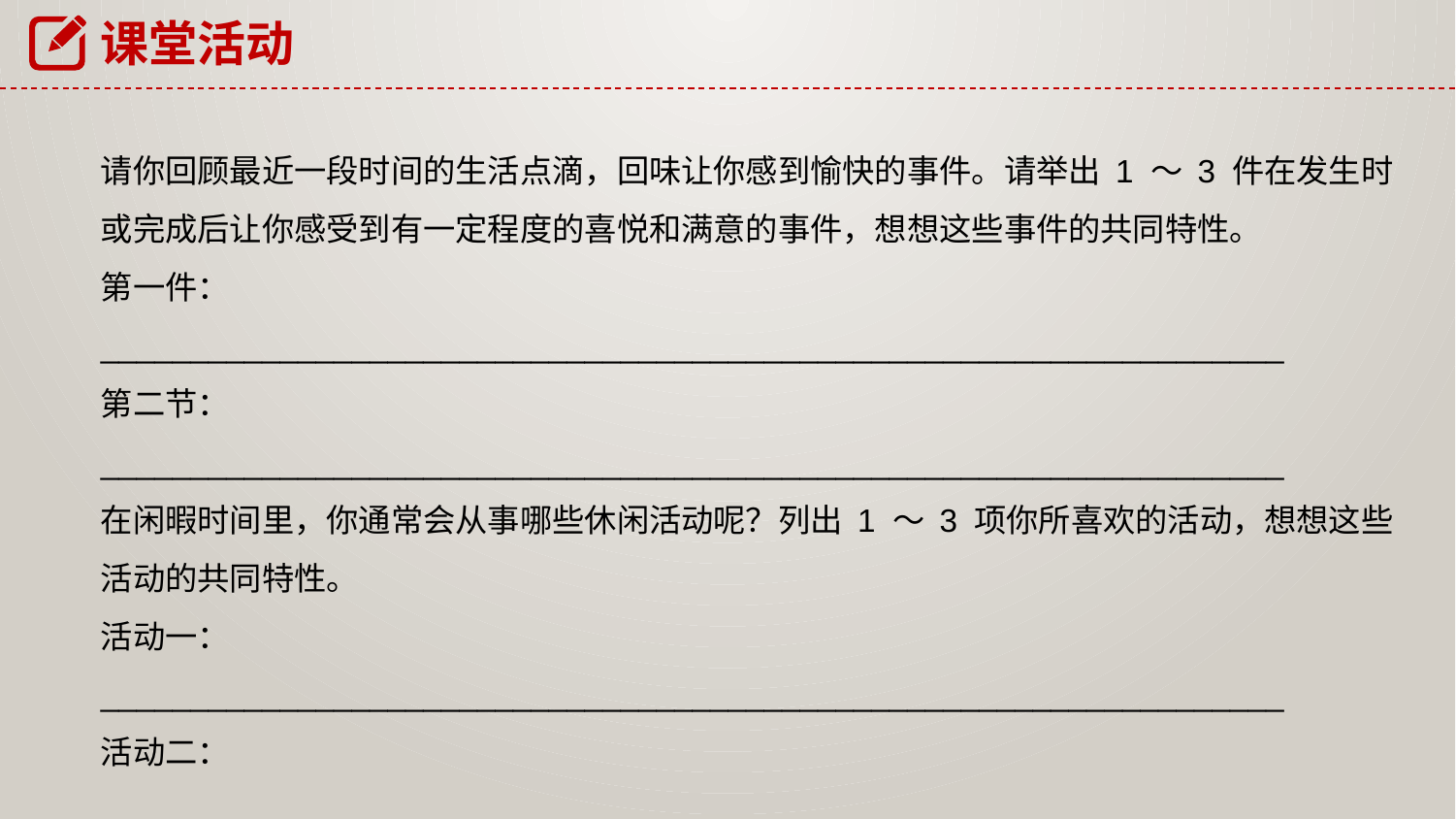

课堂活动

请你回顾最近一段时间的生活点滴，回味让你感到愉快的事件。请举出 1 ～ 3 件在发生时
或完成后让你感受到有一定程度的喜悦和满意的事件，想想这些事件的共同特性。
第一件：__________________________________________________________________
第二节：__________________________________________________________________
在闲暇时间里，你通常会从事哪些休闲活动呢？列出 1 ～ 3 项你所喜欢的活动，想想这些
活动的共同特性。
活动一：__________________________________________________________________
活动二：__________________________________________________________________
活动三：__________________________________________________________________
这些愉快的日常体验和喜欢的活动中都蕴含着你的兴趣，想想如果让你做这样的工作，你是
否会感到兴奋呢？
__________________________________________________________________
__________________________________________________________________

43